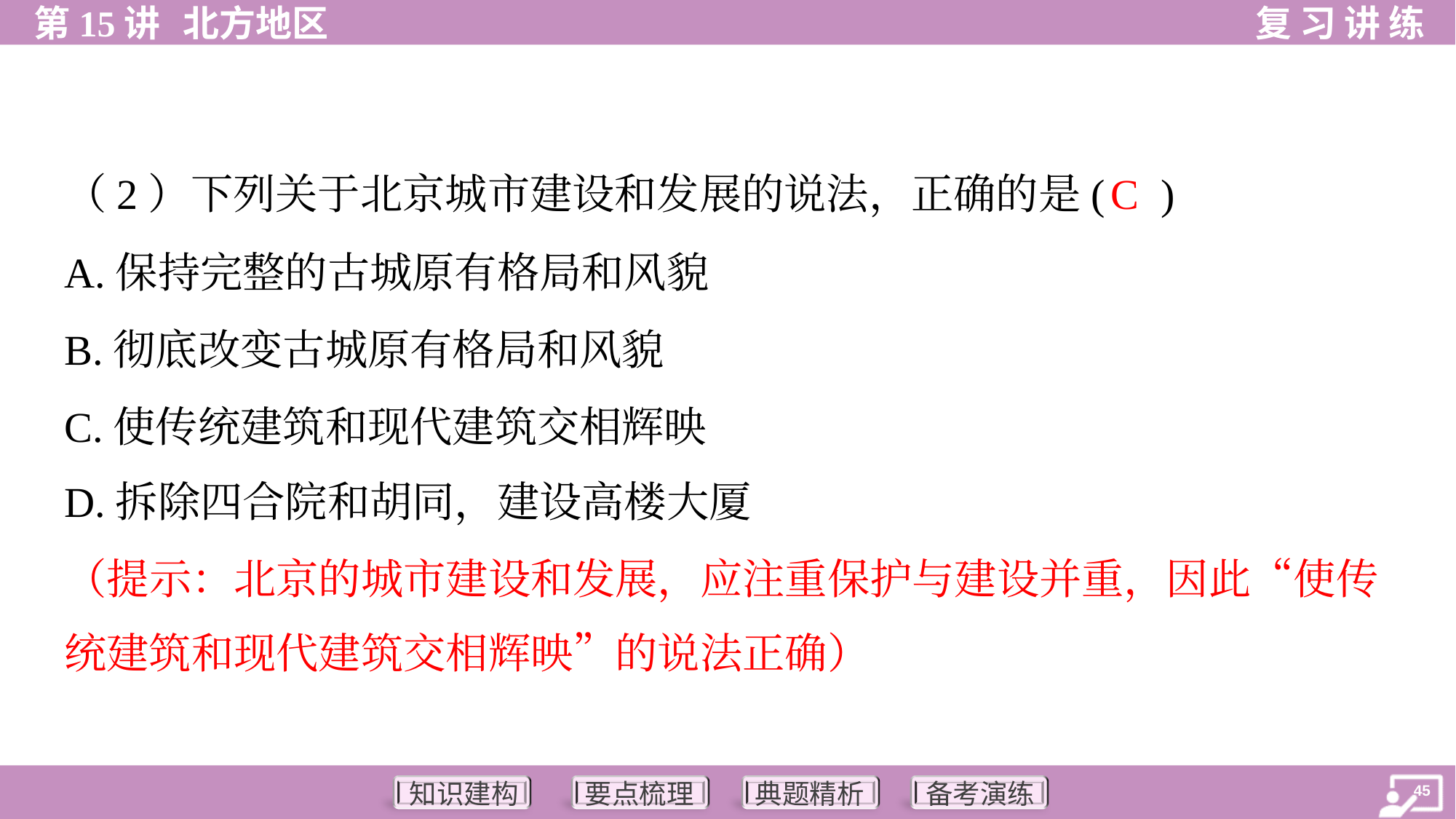

C
（2）下列关于北京城市建设和发展的说法，正确的是(     )
A.保持完整的古城原有格局和风貌
B.彻底改变古城原有格局和风貌
C.使传统建筑和现代建筑交相辉映
D.拆除四合院和胡同，建设高楼大厦
（提示：北京的城市建设和发展，应注重保护与建设并重，因此“使传
统建筑和现代建筑交相辉映”的说法正确）